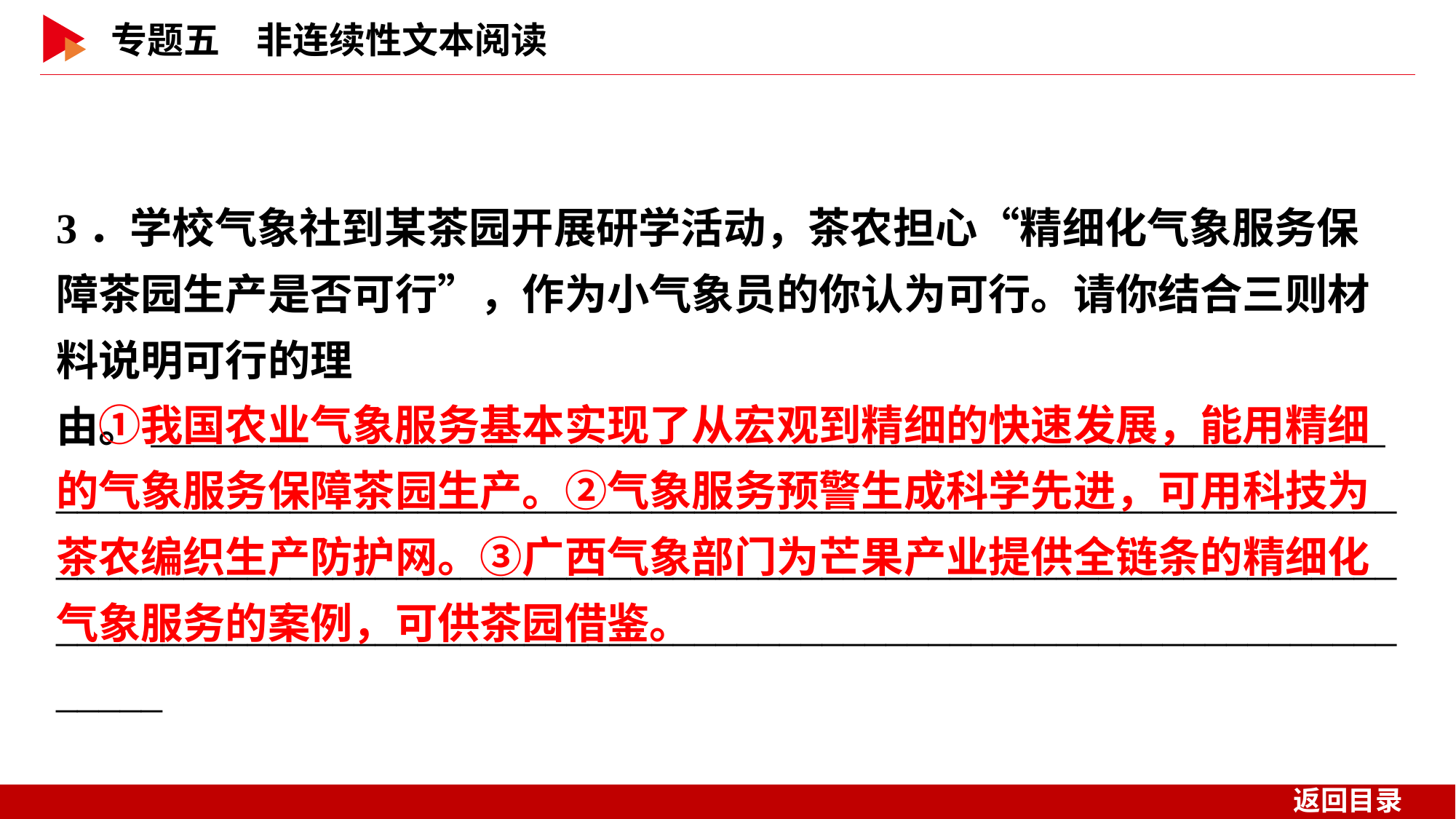

3．学校气象社到某茶园开展研学活动，茶农担心“精细化气象服务保障茶园生产是否可行”，作为小气象员的你认为可行。请你结合三则材料说明可行的理由。____________________________________________________________________________________________________________________________________________________________________________________________________________________________________________________________
　①我国农业气象服务基本实现了从宏观到精细的快速发展，能用精细的气象服务保障茶园生产。②气象服务预警生成科学先进，可用科技为茶农编织生产防护网。③广西气象部门为芒果产业提供全链条的精细化气象服务的案例，可供茶园借鉴。